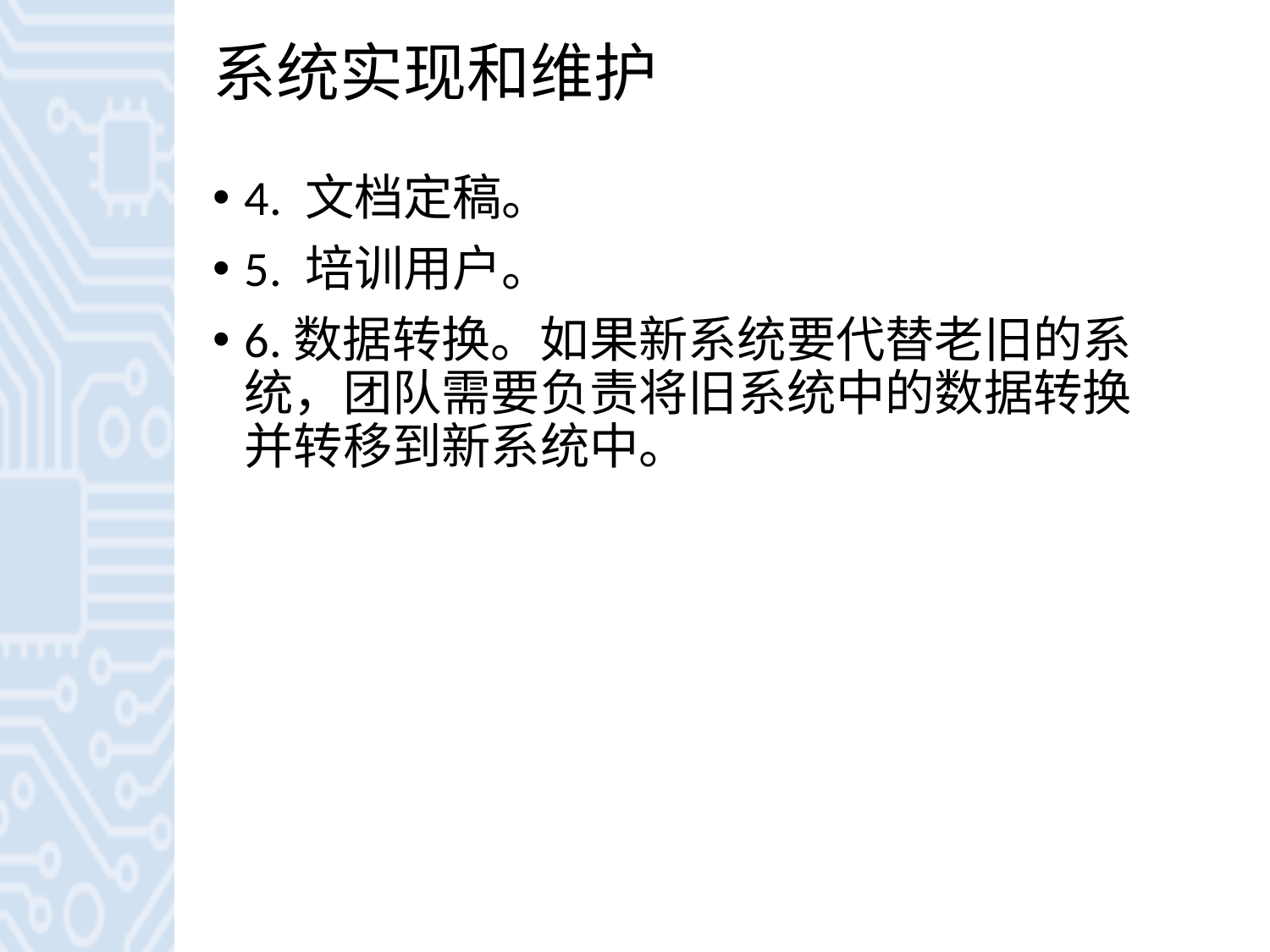

# 系统实现和维护
4. 文档定稿。
5. 培训用户。
6.数据转换。如果新系统要代替老旧的系统，团队需要负责将旧系统中的数据转换并转移到新系统中。